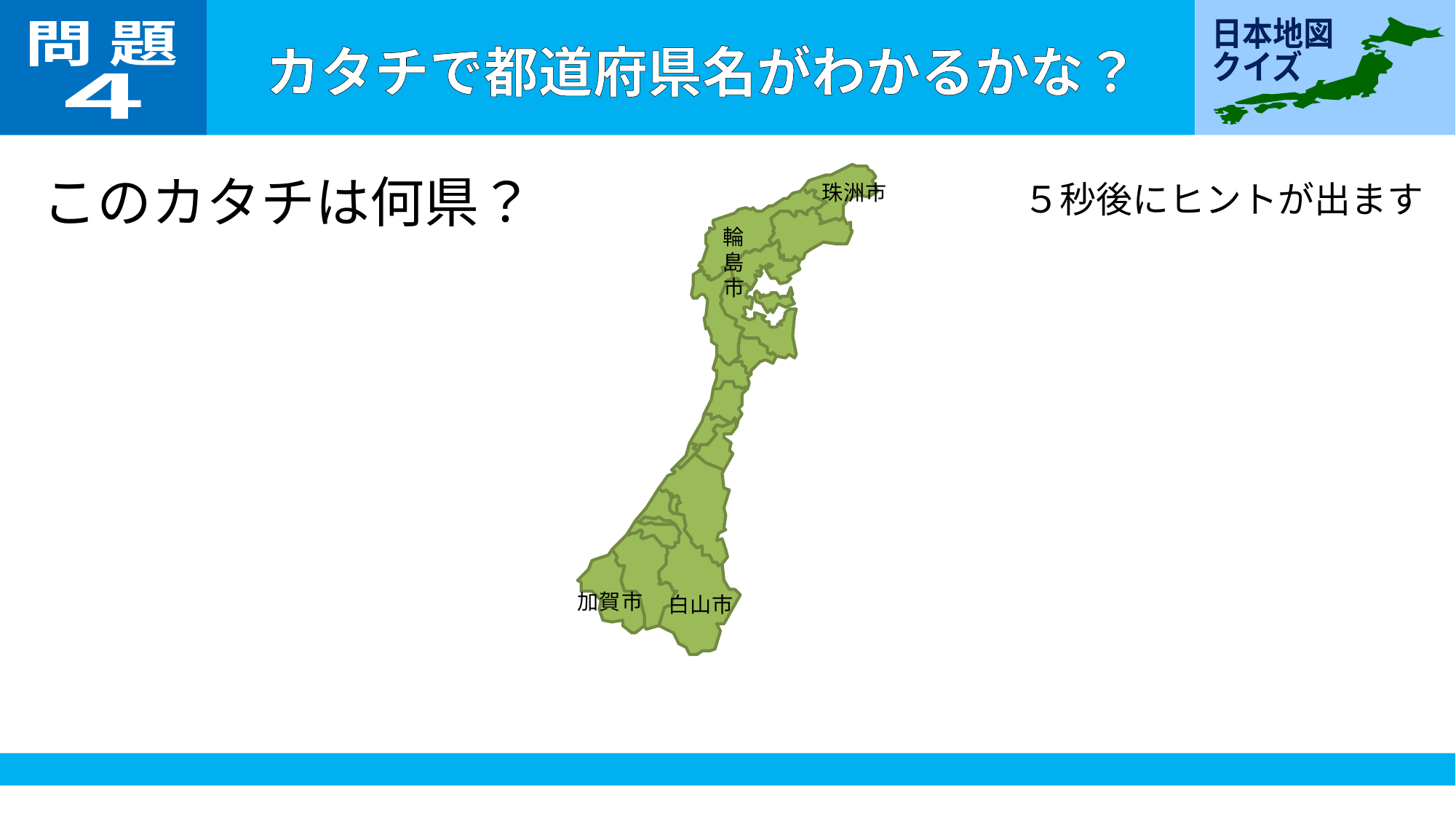

問 題
４
このカタチは何県？

５秒後にヒントが出ます
珠洲市
輪島市
加賀市
白山市